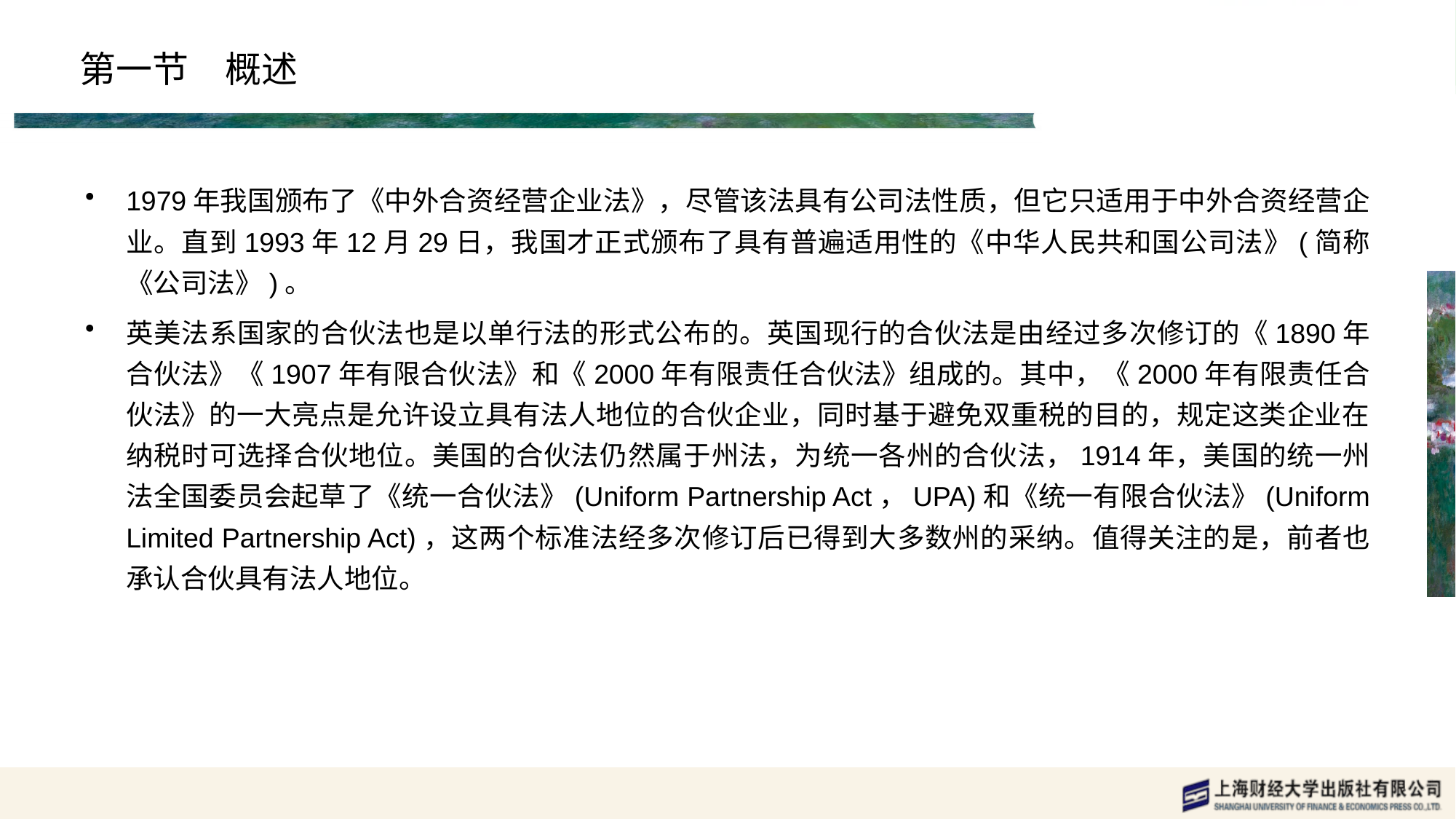

# 第一节　概述
1979年我国颁布了《中外合资经营企业法》，尽管该法具有公司法性质，但它只适用于中外合资经营企业。直到1993年12月29日，我国才正式颁布了具有普遍适用性的《中华人民共和国公司法》(简称《公司法》)。
英美法系国家的合伙法也是以单行法的形式公布的。英国现行的合伙法是由经过多次修订的《1890年合伙法》《1907年有限合伙法》和《2000年有限责任合伙法》组成的。其中，《2000年有限责任合伙法》的一大亮点是允许设立具有法人地位的合伙企业，同时基于避免双重税的目的，规定这类企业在纳税时可选择合伙地位。美国的合伙法仍然属于州法，为统一各州的合伙法，1914年，美国的统一州法全国委员会起草了《统一合伙法》(Uniform Partnership Act，UPA)和《统一有限合伙法》(Uniform Limited Partnership Act)，这两个标准法经多次修订后已得到大多数州的采纳。值得关注的是，前者也承认合伙具有法人地位。